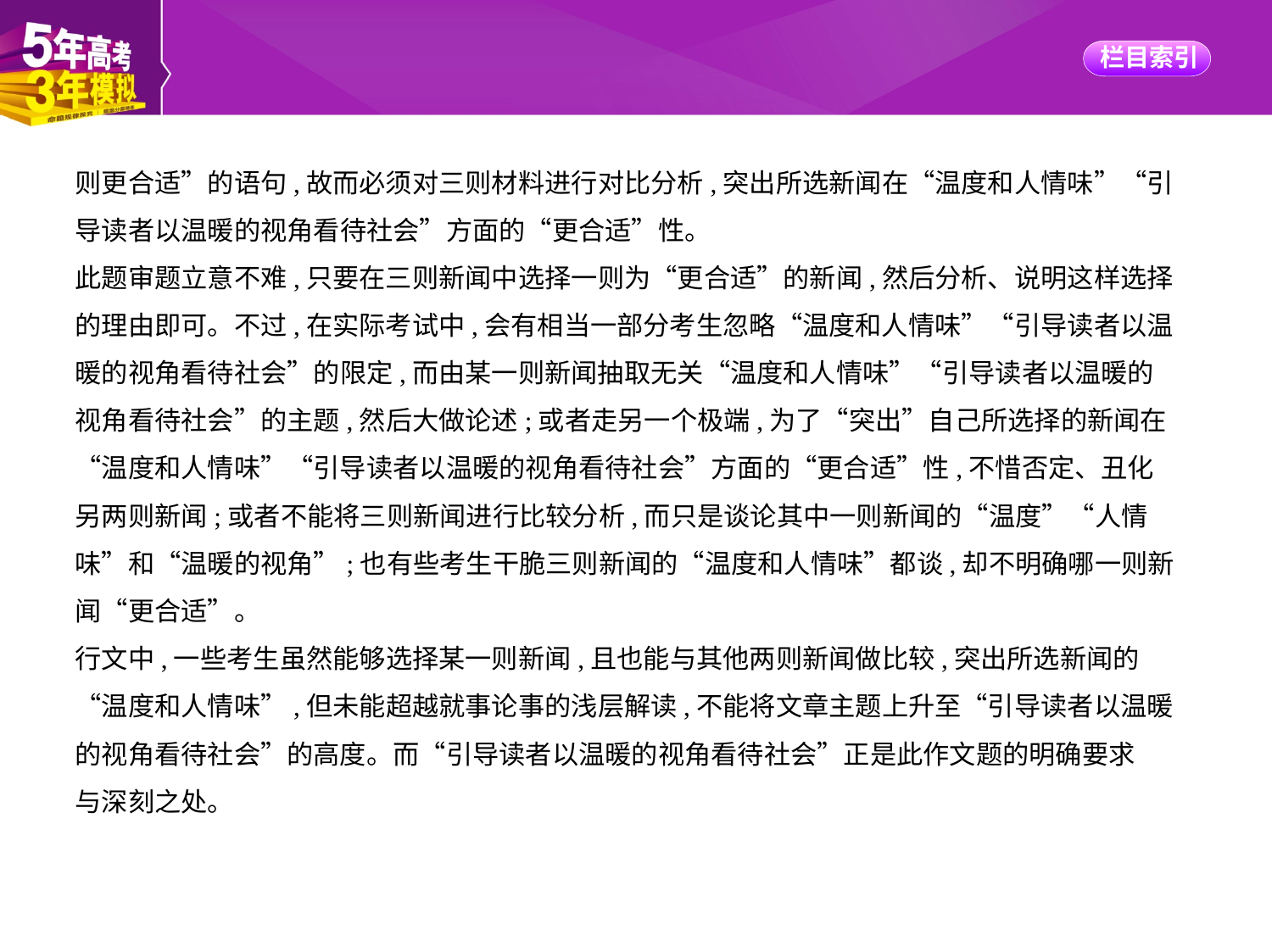

则更合适”的语句,故而必须对三则材料进行对比分析,突出所选新闻在“温度和人情味”“引
导读者以温暖的视角看待社会”方面的“更合适”性。
此题审题立意不难,只要在三则新闻中选择一则为“更合适”的新闻,然后分析、说明这样选择
的理由即可。不过,在实际考试中,会有相当一部分考生忽略“温度和人情味”“引导读者以温
暖的视角看待社会”的限定,而由某一则新闻抽取无关“温度和人情味”“引导读者以温暖的
视角看待社会”的主题,然后大做论述;或者走另一个极端,为了“突出”自己所选择的新闻在
“温度和人情味”“引导读者以温暖的视角看待社会”方面的“更合适”性,不惜否定、丑化
另两则新闻;或者不能将三则新闻进行比较分析,而只是谈论其中一则新闻的“温度”“人情
味”和“温暖的视角”;也有些考生干脆三则新闻的“温度和人情味”都谈,却不明确哪一则新
闻“更合适”。
行文中,一些考生虽然能够选择某一则新闻,且也能与其他两则新闻做比较,突出所选新闻的
“温度和人情味”,但未能超越就事论事的浅层解读,不能将文章主题上升至“引导读者以温暖
的视角看待社会”的高度。而“引导读者以温暖的视角看待社会”正是此作文题的明确要求
与深刻之处。